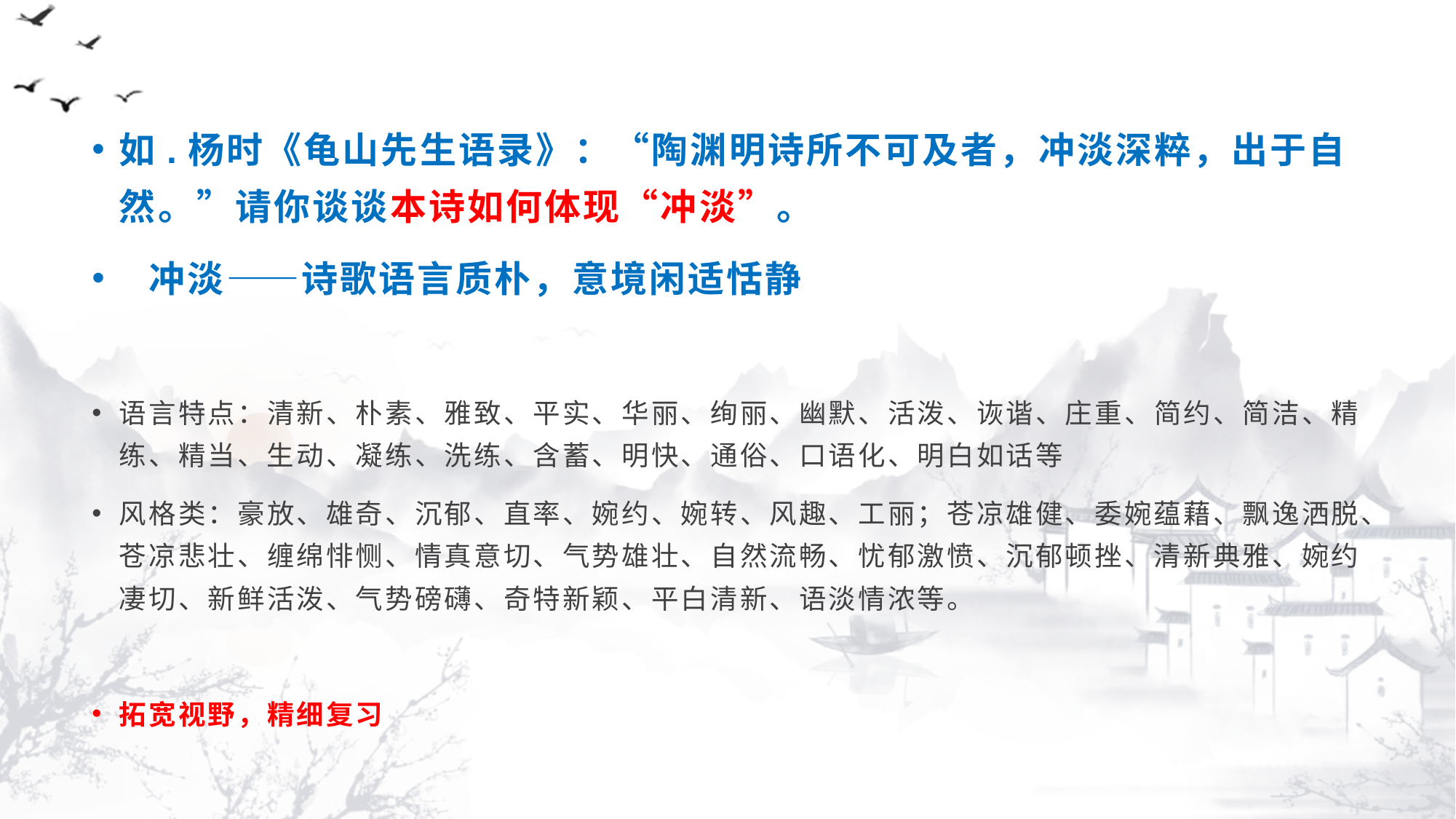

#
如.杨时《龟山先生语录》：“陶渊明诗所不可及者，冲淡深粹，出于自然。”请你谈谈本诗如何体现“冲淡”。
  冲淡——诗歌语言质朴，意境闲适恬静

语言特点：清新、朴素、雅致、平实、华丽、绚丽、幽默、活泼、诙谐、庄重、简约、简洁、精练、精当、生动、凝练、洗练、含蓄、明快、通俗、口语化、明白如话等
风格类：豪放、雄奇、沉郁、直率、婉约、婉转、风趣、工丽；苍凉雄健、委婉蕴藉、飘逸洒脱、苍凉悲壮、缠绵悱恻、情真意切、气势雄壮、自然流畅、忧郁激愤、沉郁顿挫、清新典雅、婉约凄切、新鲜活泼、气势磅礴、奇特新颖、平白清新、语淡情浓等。

拓宽视野，精细复习